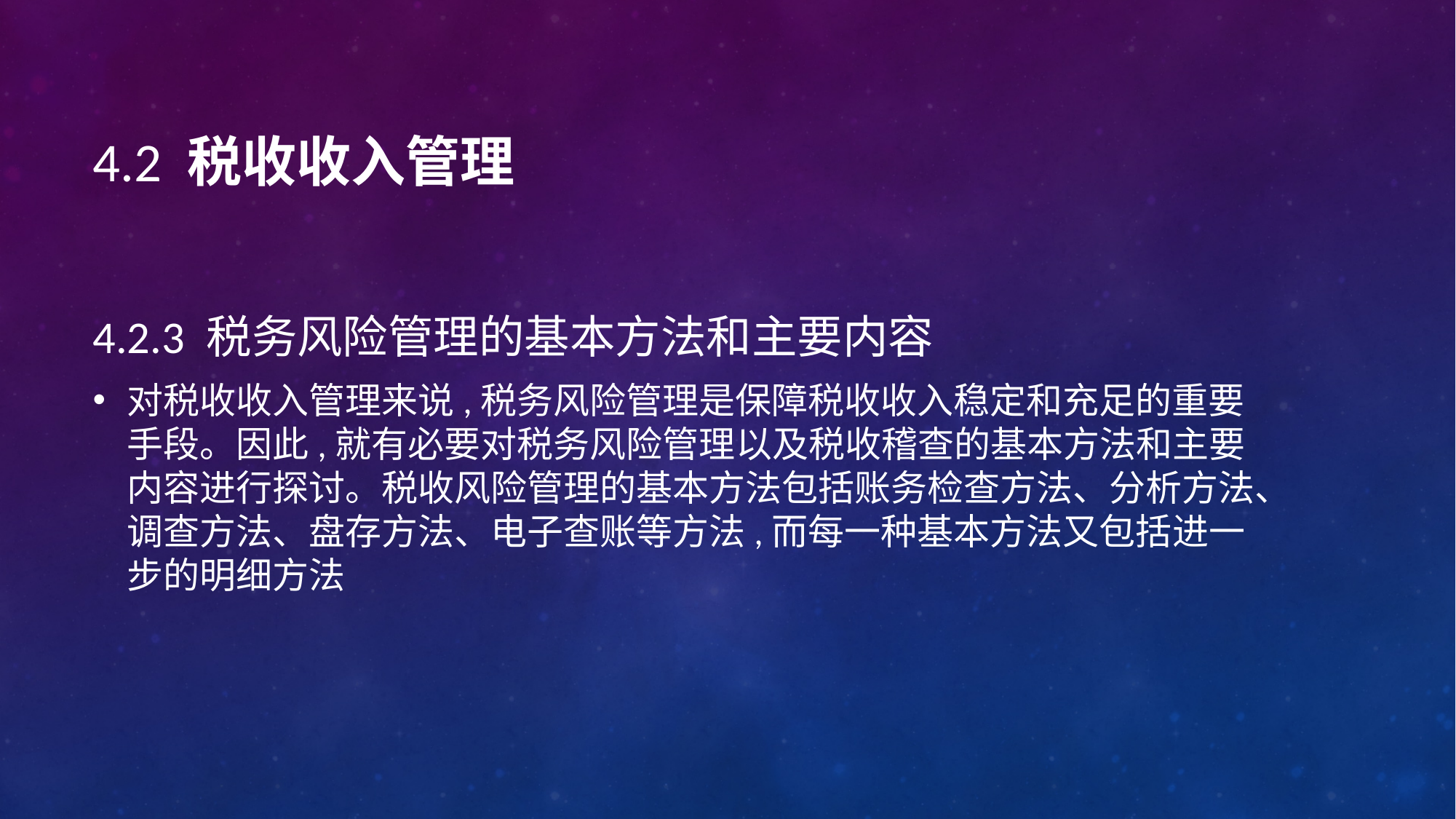

# 4.2 税收收入管理
4.2.3 税务风险管理的基本方法和主要内容
对税收收入管理来说,税务风险管理是保障税收收入稳定和充足的重要手段。因此,就有必要对税务风险管理以及税收稽查的基本方法和主要内容进行探讨。税收风险管理的基本方法包括账务检查方法、分析方法、调查方法、盘存方法、电子查账等方法,而每一种基本方法又包括进一步的明细方法